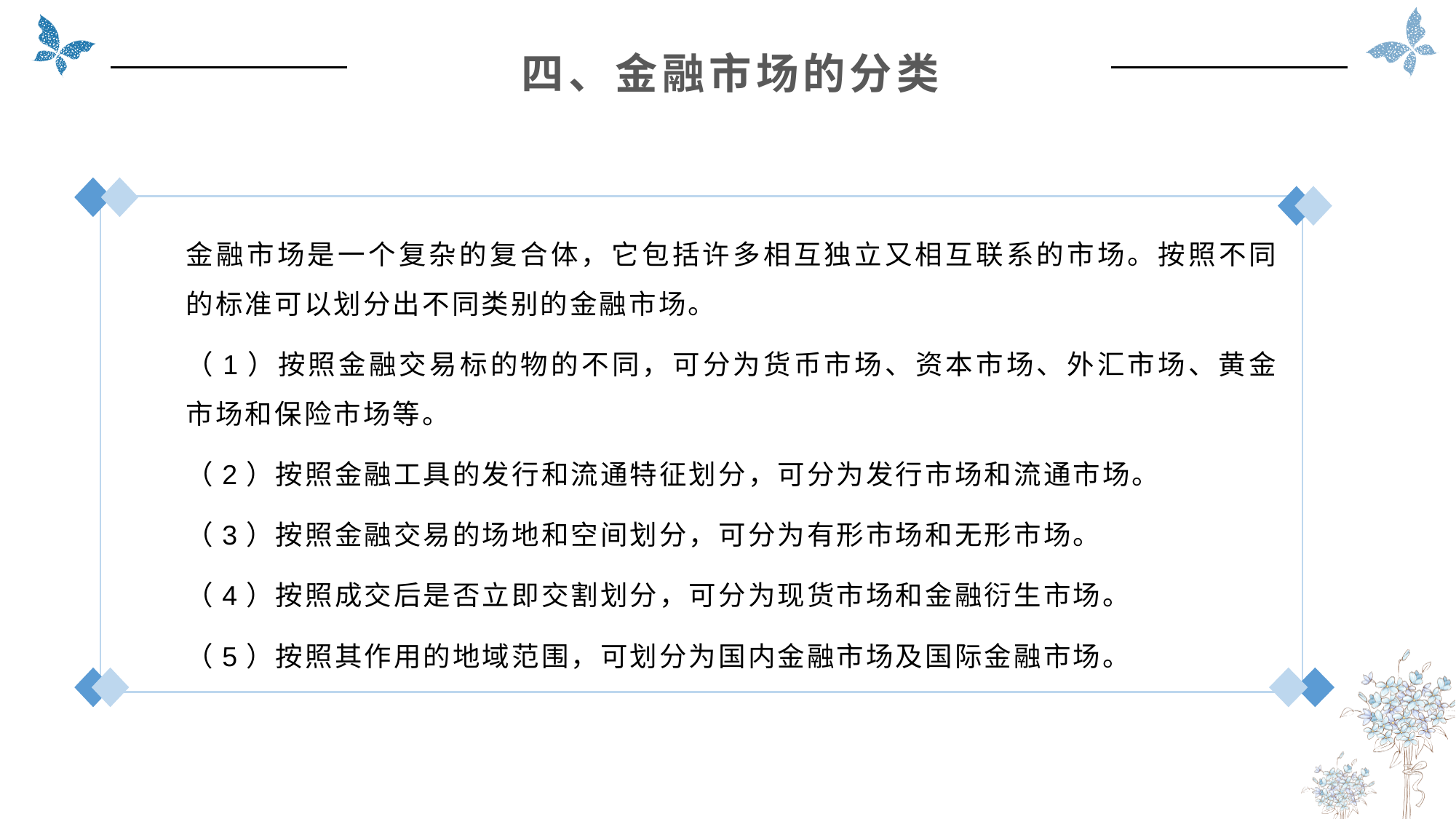

四、金融市场的分类

金融市场是一个复杂的复合体，它包括许多相互独立又相互联系的市场。按照不同的标准可以划分出不同类别的金融市场。
（1）按照金融交易标的物的不同，可分为货币市场、资本市场、外汇市场、黄金市场和保险市场等。
（2）按照金融工具的发行和流通特征划分，可分为发行市场和流通市场。
（3）按照金融交易的场地和空间划分，可分为有形市场和无形市场。
（4）按照成交后是否立即交割划分，可分为现货市场和金融衍生市场。
（5）按照其作用的地域范围，可划分为国内金融市场及国际金融市场。